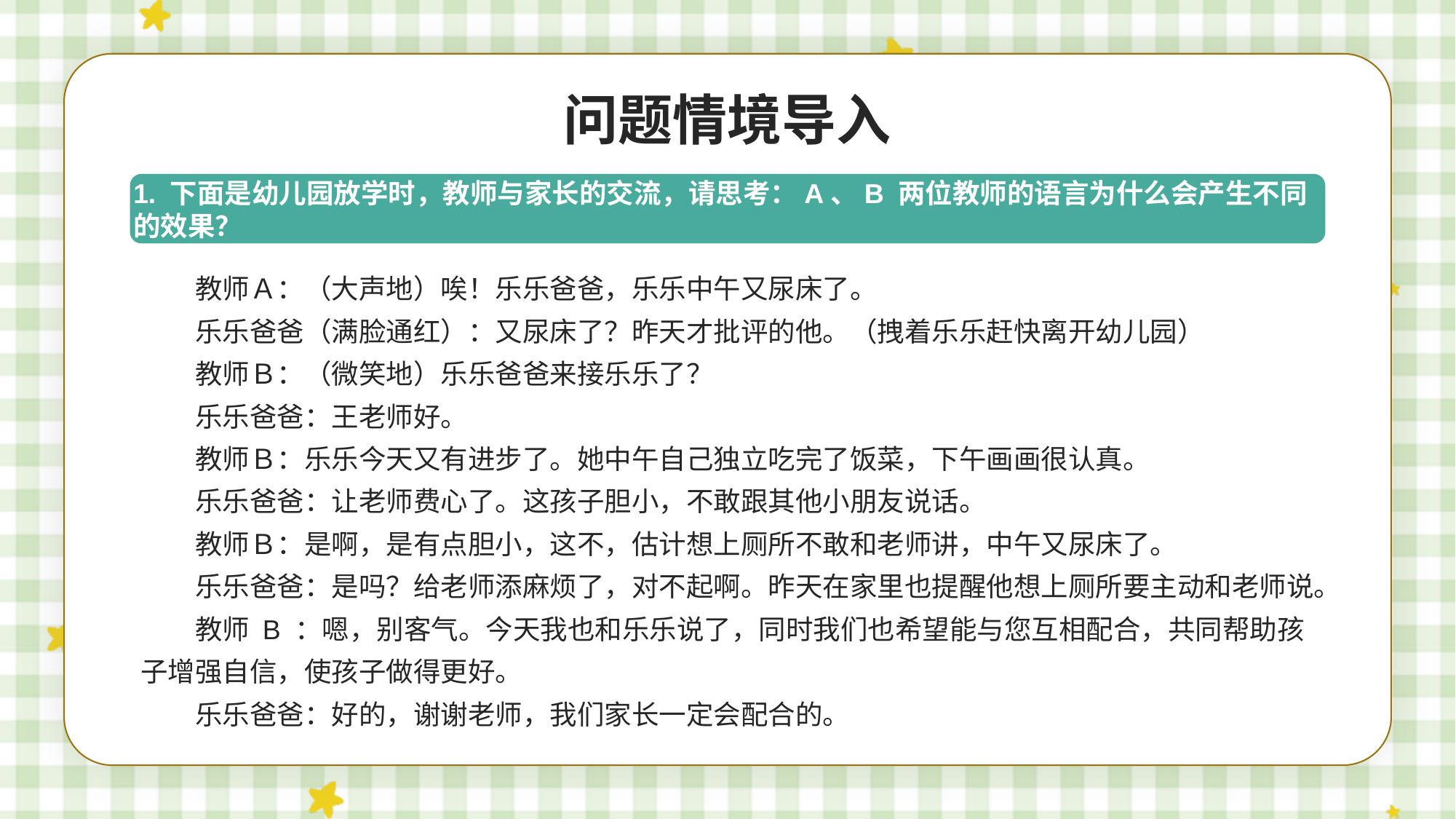

问题情境导入
1. 下面是幼儿园放学时，教师与家长的交流，请思考：A、B 两位教师的语言为什么会产生不同的效果？
教师Ａ：（大声地）唉！乐乐爸爸，乐乐中午又尿床了。
乐乐爸爸（满脸通红）：又尿床了？昨天才批评的他。（拽着乐乐赶快离开幼儿园）
教师Ｂ：（微笑地）乐乐爸爸来接乐乐了？
乐乐爸爸：王老师好。
教师Ｂ：乐乐今天又有进步了。她中午自己独立吃完了饭菜，下午画画很认真。
乐乐爸爸：让老师费心了。这孩子胆小，不敢跟其他小朋友说话。
教师Ｂ：是啊，是有点胆小，这不，估计想上厕所不敢和老师讲，中午又尿床了。
乐乐爸爸：是吗？给老师添麻烦了，对不起啊。昨天在家里也提醒他想上厕所要主动和老师说。
教师 B ：嗯，别客气。今天我也和乐乐说了，同时我们也希望能与您互相配合，共同帮助孩子增强自信，使孩子做得更好。
乐乐爸爸：好的，谢谢老师，我们家长一定会配合的。